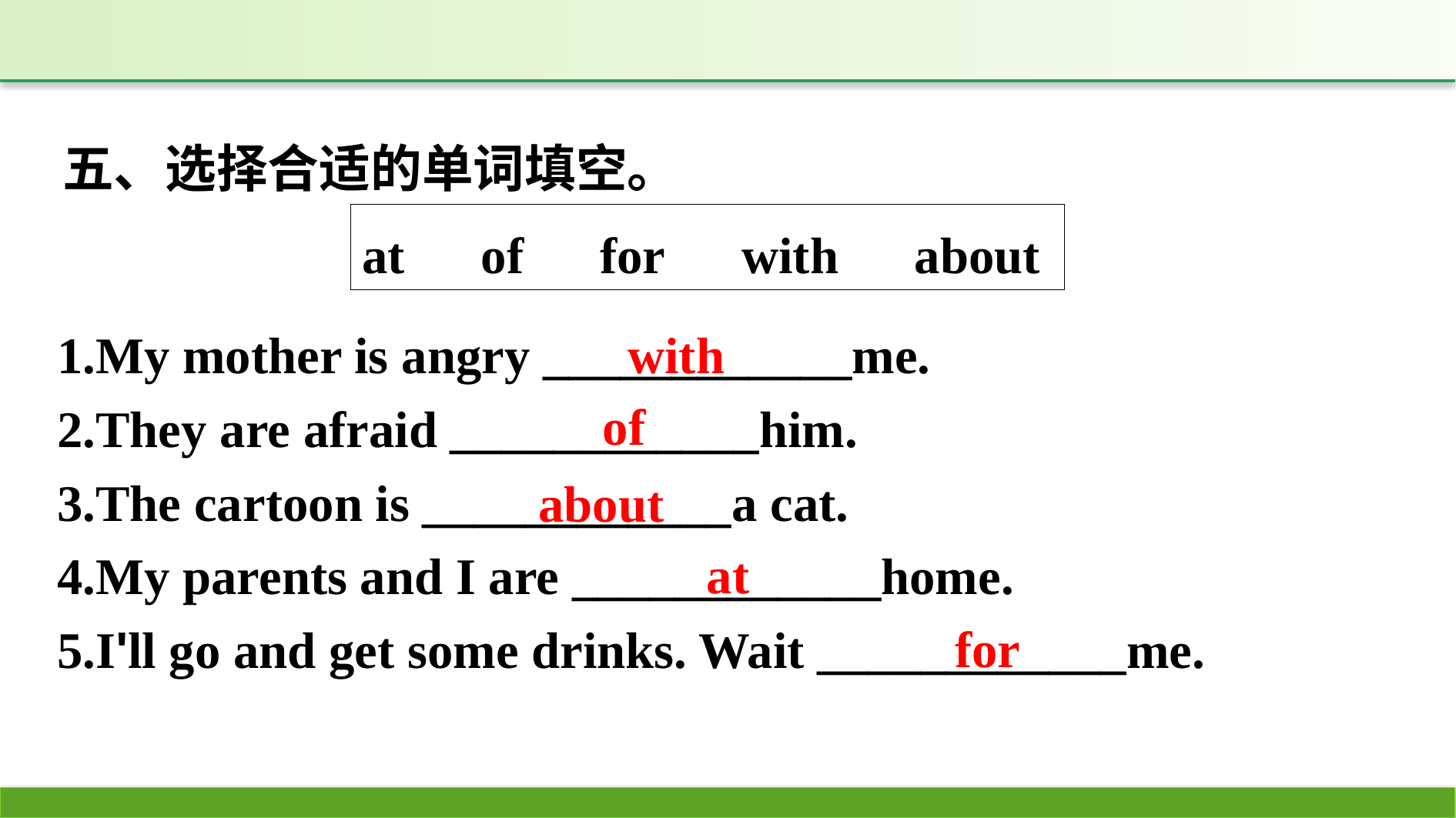

五、选择合适的单词填空。
at　of　for　with　about
1.My mother is angry ____________me.
2.They are afraid ____________him.
3.The cartoon is ____________a cat.
4.My parents and I are ____________home.
5.I'll go and get some drinks. Wait ____________me.
with
of
about
at
for